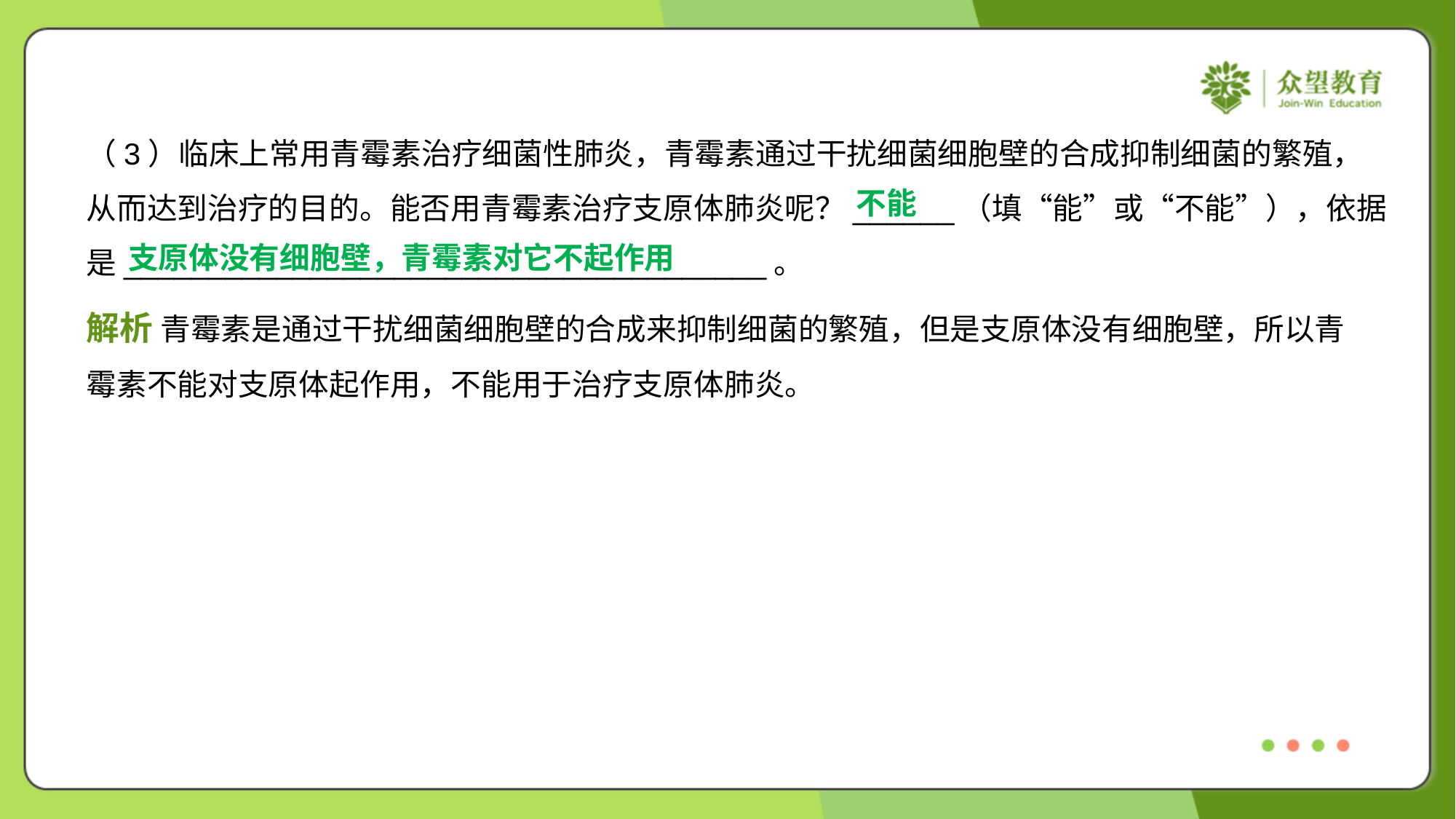

（3）临床上常用青霉素治疗细菌性肺炎，青霉素通过干扰细菌细胞壁的合成抑制细菌的繁殖，
从而达到治疗的目的。能否用青霉素治疗支原体肺炎呢？______（填“能”或“不能”），依据
是______________________________________。
不能
支原体没有细胞壁，青霉素对它不起作用
解析 青霉素是通过干扰细菌细胞壁的合成来抑制细菌的繁殖，但是支原体没有细胞壁，所以青
霉素不能对支原体起作用，不能用于治疗支原体肺炎。